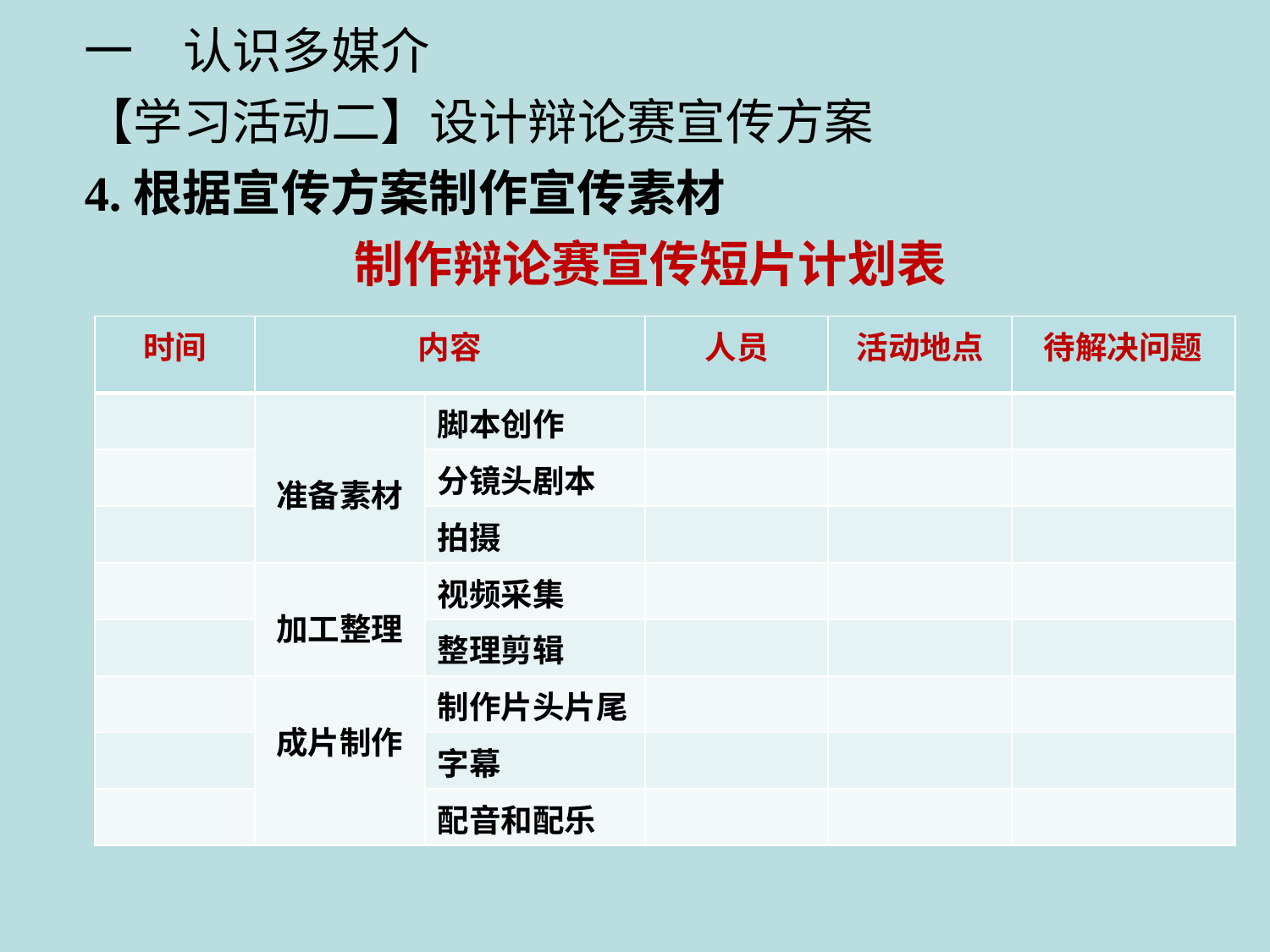

一　认识多媒介
【学习活动二】设计辩论赛宣传方案
4.根据宣传方案制作宣传素材
                       制作辩论赛宣传短片计划表
| 时间 | 内容 |  | 人员 | 活动地点 | 待解决问题 |
| --- | --- | --- | --- | --- | --- |
|  | 准备素材 | 脚本创作 |  |  |  |
|  |  | 分镜头剧本 |  |  |  |
|  |  | 拍摄 |  |  |  |
|  | 加工整理 | 视频采集 |  |  |  |
|  |  | 整理剪辑 |  |  |  |
|  | 成片制作 | 制作片头片尾 |  |  |  |
|  |  | 字幕 |  |  |  |
|  |  | 配音和配乐 |  |  |  |